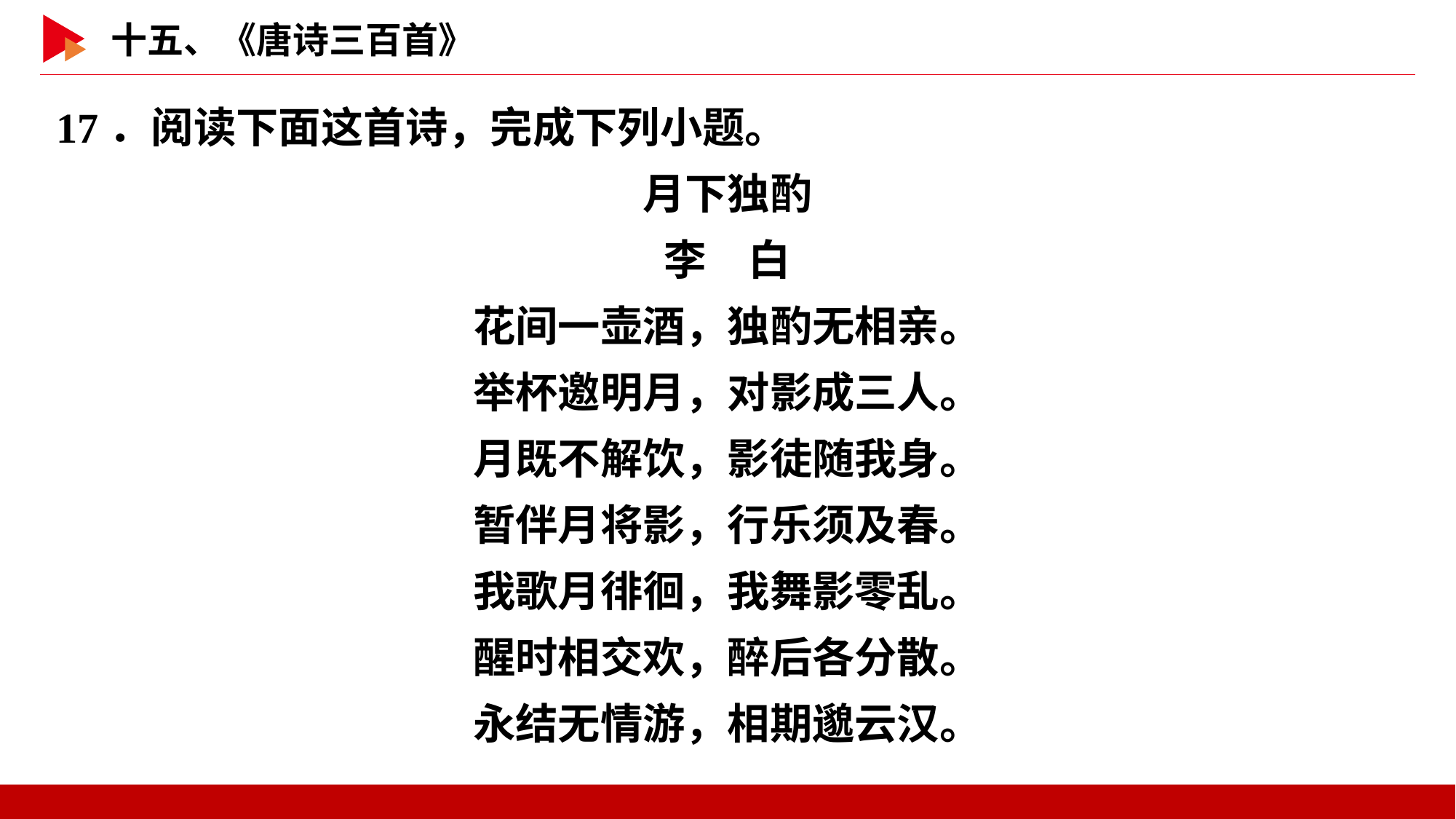

17．阅读下面这首诗，完成下列小题。
月下独酌
李　白
花间一壶酒，独酌无相亲。
举杯邀明月，对影成三人。
月既不解饮，影徒随我身。
暂伴月将影，行乐须及春。
我歌月徘徊，我舞影零乱。
醒时相交欢，醉后各分散。
永结无情游，相期邈云汉。